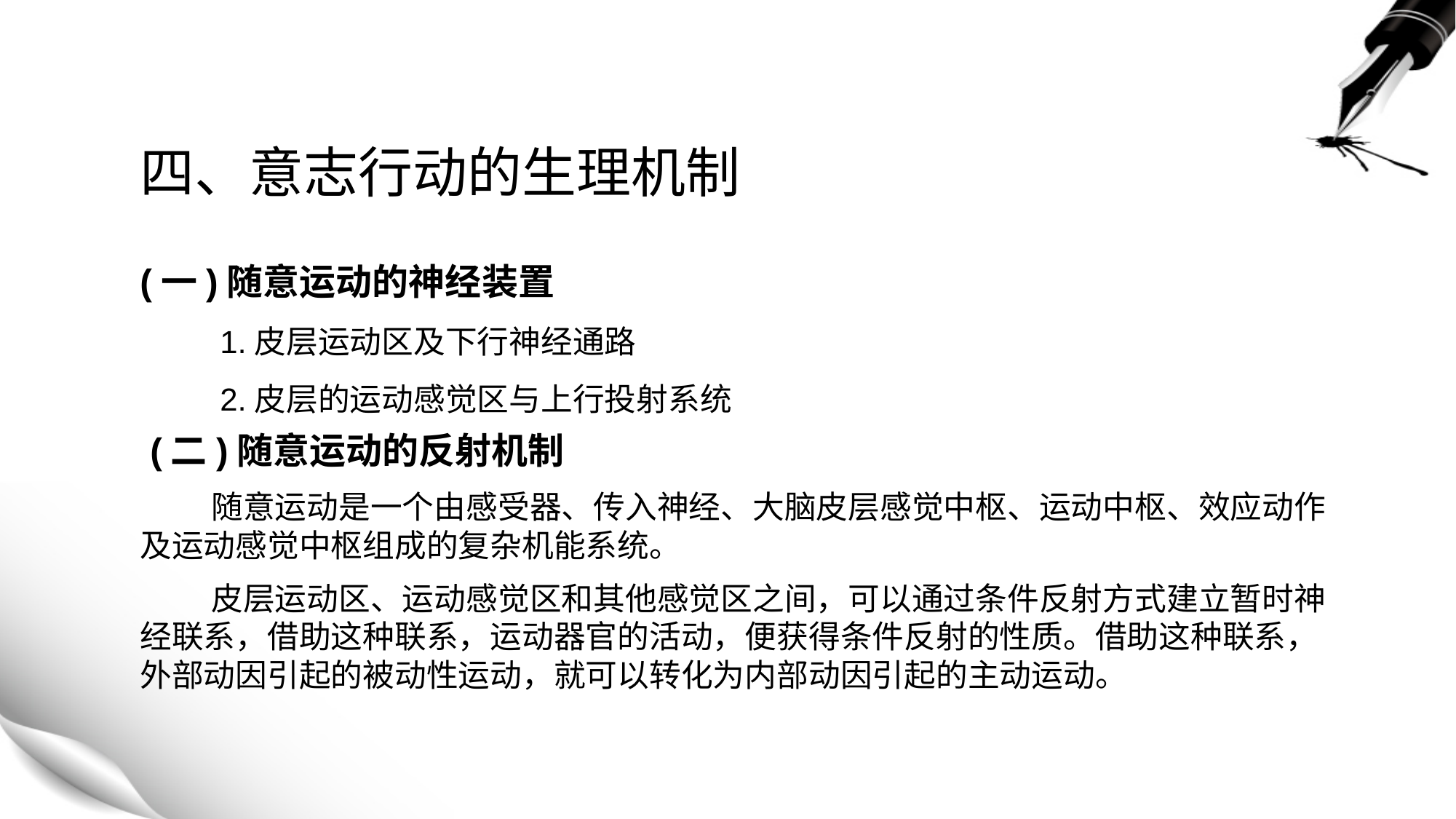

# 四、意志行动的生理机制
(一)随意运动的神经装置
         1.皮层运动区及下行神经通路
         2.皮层的运动感觉区与上行投射系统
 (二)随意运动的反射机制
         随意运动是一个由感受器、传入神经、大脑皮层感觉中枢、运动中枢、效应动作及运动感觉中枢组成的复杂机能系统。
         皮层运动区、运动感觉区和其他感觉区之间，可以通过条件反射方式建立暂时神经联系，借助这种联系，运动器官的活动，便获得条件反射的性质。借助这种联系，外部动因引起的被动性运动，就可以转化为内部动因引起的主动运动。